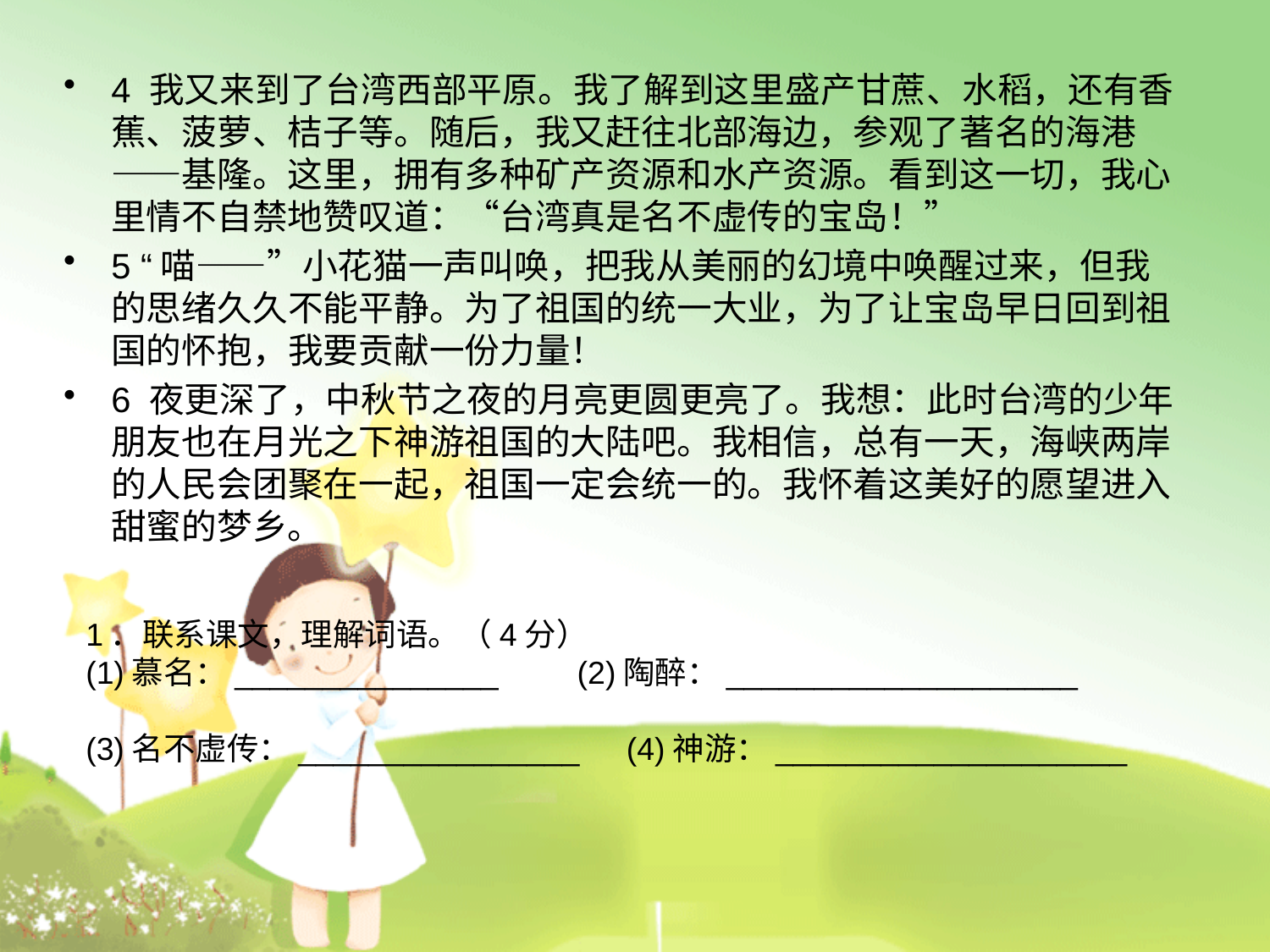

4 我又来到了台湾西部平原。我了解到这里盛产甘蔗、水稻，还有香蕉、菠萝、桔子等。随后，我又赶往北部海边，参观了著名的海港——基隆。这里，拥有多种矿产资源和水产资源。看到这一切，我心里情不自禁地赞叹道：“台湾真是名不虚传的宝岛！”
5 “喵——”小花猫一声叫唤，把我从美丽的幻境中唤醒过来，但我的思绪久久不能平静。为了祖国的统一大业，为了让宝岛早日回到祖国的怀抱，我要贡献一份力量！
6 夜更深了，中秋节之夜的月亮更圆更亮了。我想：此时台湾的少年朋友也在月光之下神游祖国的大陆吧。我相信，总有一天，海峡两岸的人民会团聚在一起，祖国一定会统一的。我怀着这美好的愿望进入甜蜜的梦乡。

1．联系课文，理解词语。（4分）
(1)慕名：_______________　　(2)陶醉：____________________

(3)名不虚传：________________　(4)神游：____________________